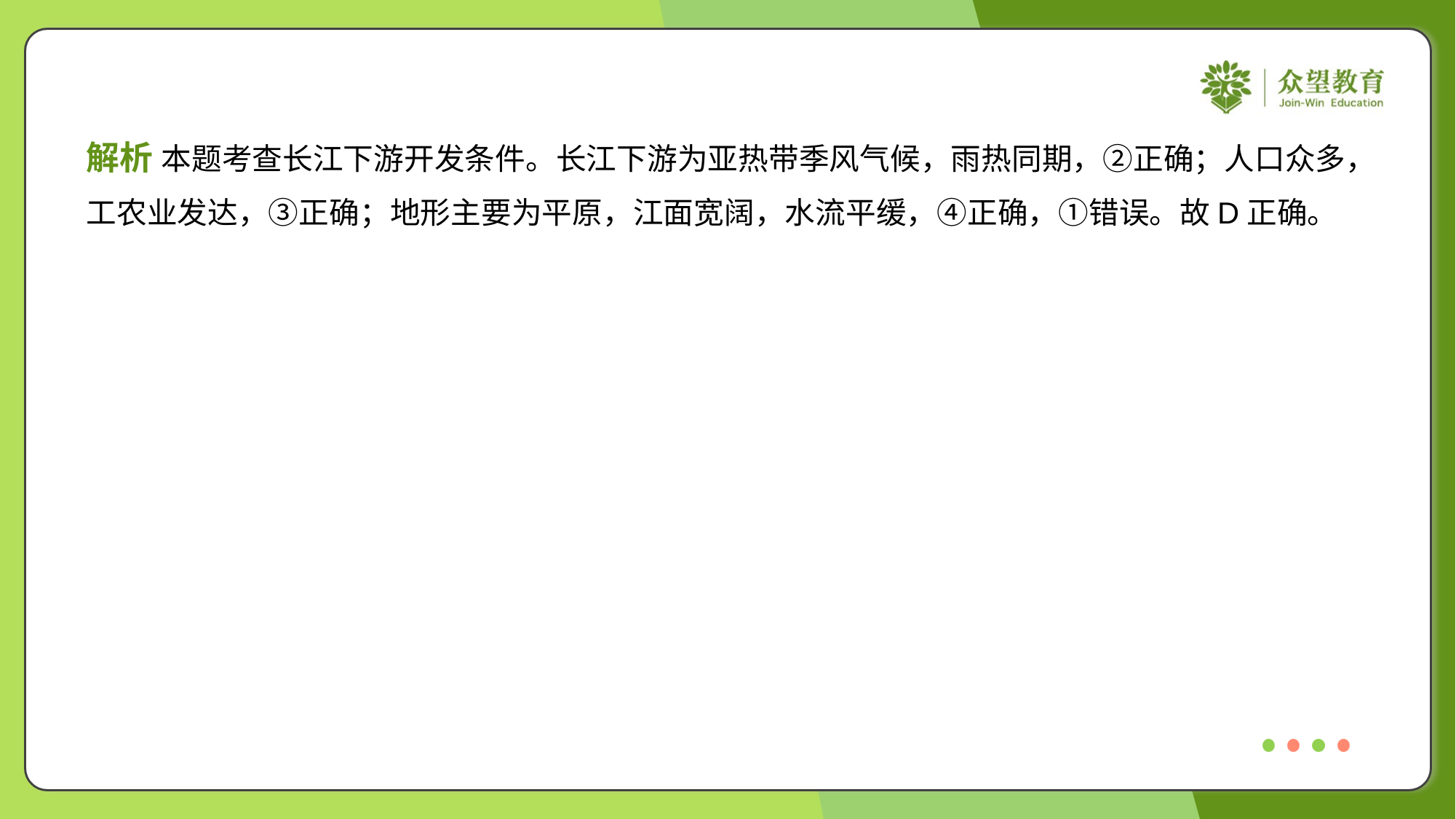

解析 本题考查长江下游开发条件。长江下游为亚热带季风气候，雨热同期，②正确；人口众多，
工农业发达，③正确；地形主要为平原，江面宽阔，水流平缓，④正确，①错误。故D正确。